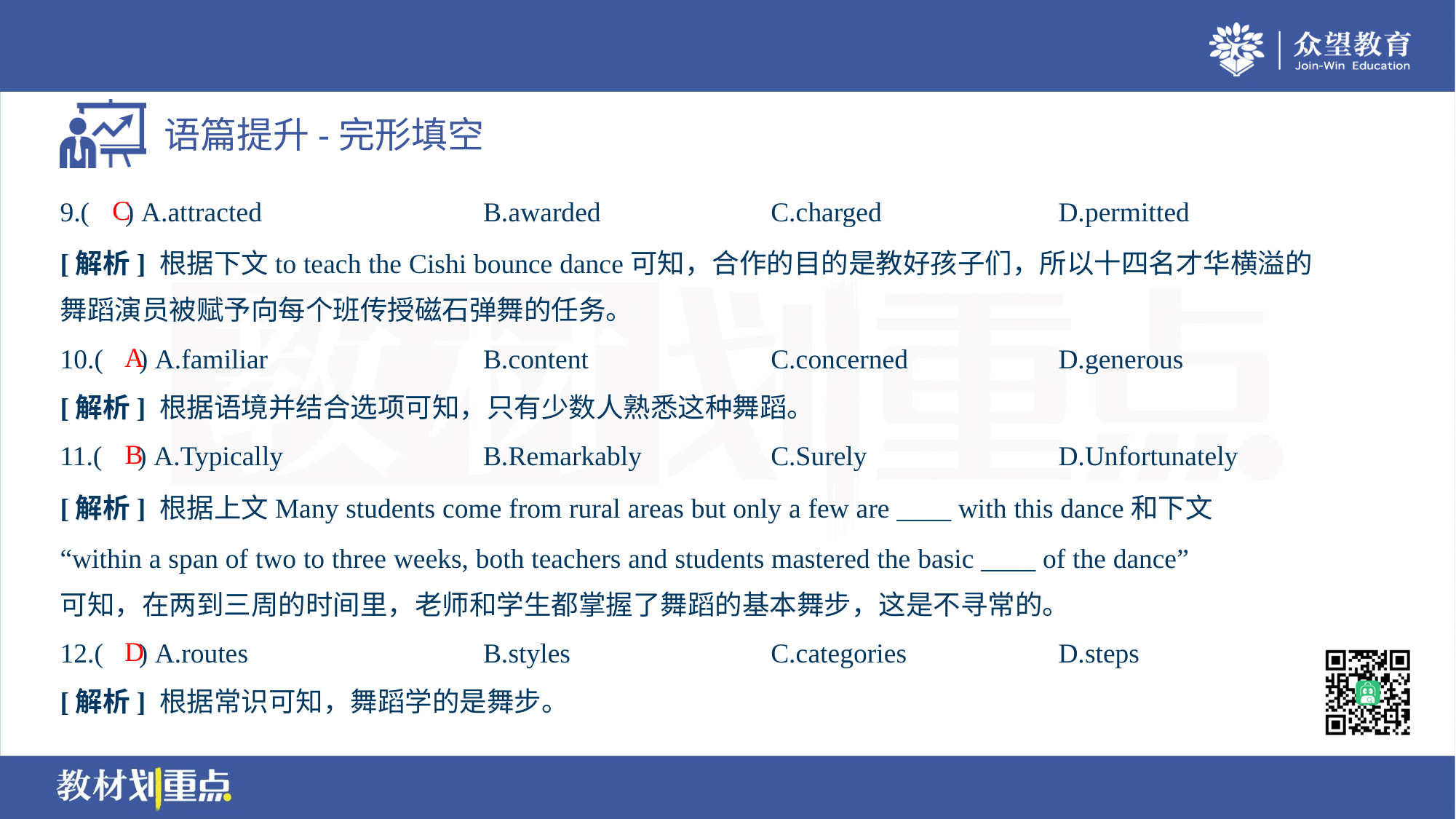

C
9.(     ) A.attracted	B.awarded	C.charged	D.permitted
[解析] 根据下文to teach the Cishi bounce dance可知，合作的目的是教好孩子们，所以十四名才华横溢的
舞蹈演员被赋予向每个班传授磁石弹舞的任务。
A
10.(     ) A.familiar	B.content	C.concerned	D.generous
[解析] 根据语境并结合选项可知，只有少数人熟悉这种舞蹈。
B
11.(     ) A.Typically	B.Remarkably	C.Surely	D.Unfortunately
[解析] 根据上文Many students come from rural areas but only a few are ____ with this dance和下文
“within a span of two to three weeks, both teachers and students mastered the basic ____ of the dance”
可知，在两到三周的时间里，老师和学生都掌握了舞蹈的基本舞步，这是不寻常的。
D
12.(     ) A.routes	B.styles	C.categories	D.steps
[解析] 根据常识可知，舞蹈学的是舞步。